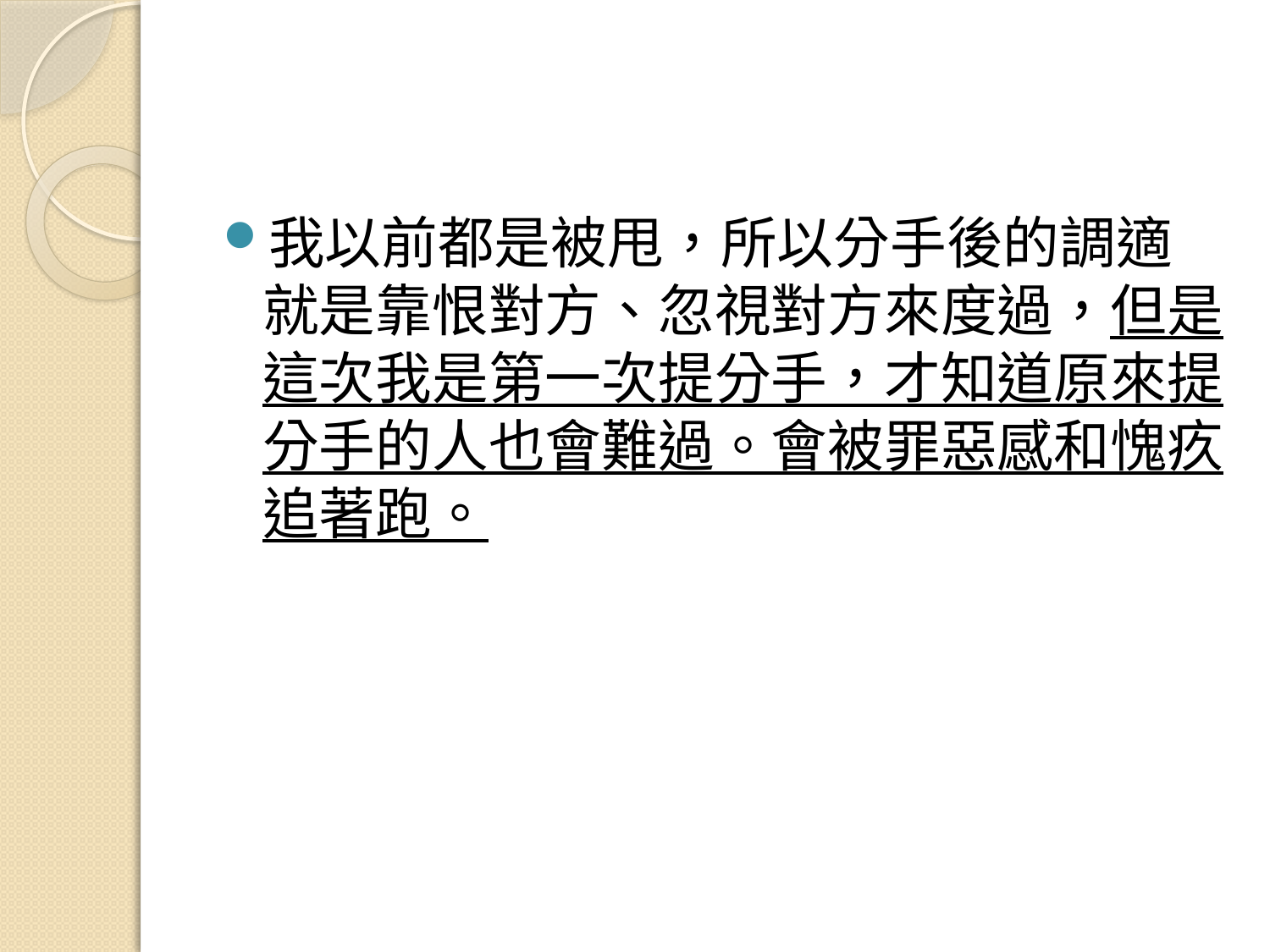

#
我以前都是被甩，所以分手後的調適就是靠恨對方、忽視對方來度過，但是這次我是第一次提分手，才知道原來提分手的人也會難過。會被罪惡感和愧疚追著跑。